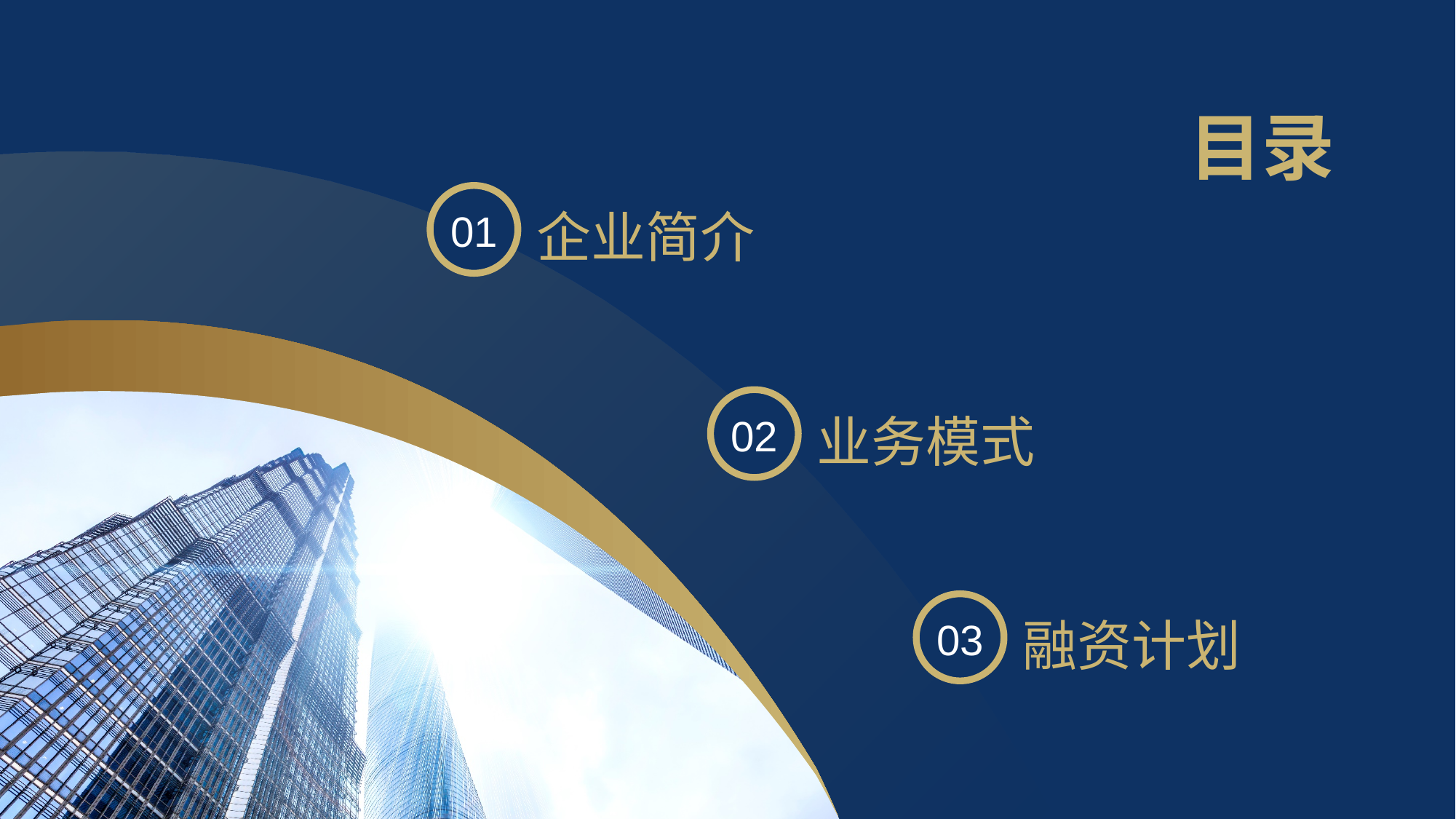

# 目录

01
企业简介

02
业务模式

03
融资计划